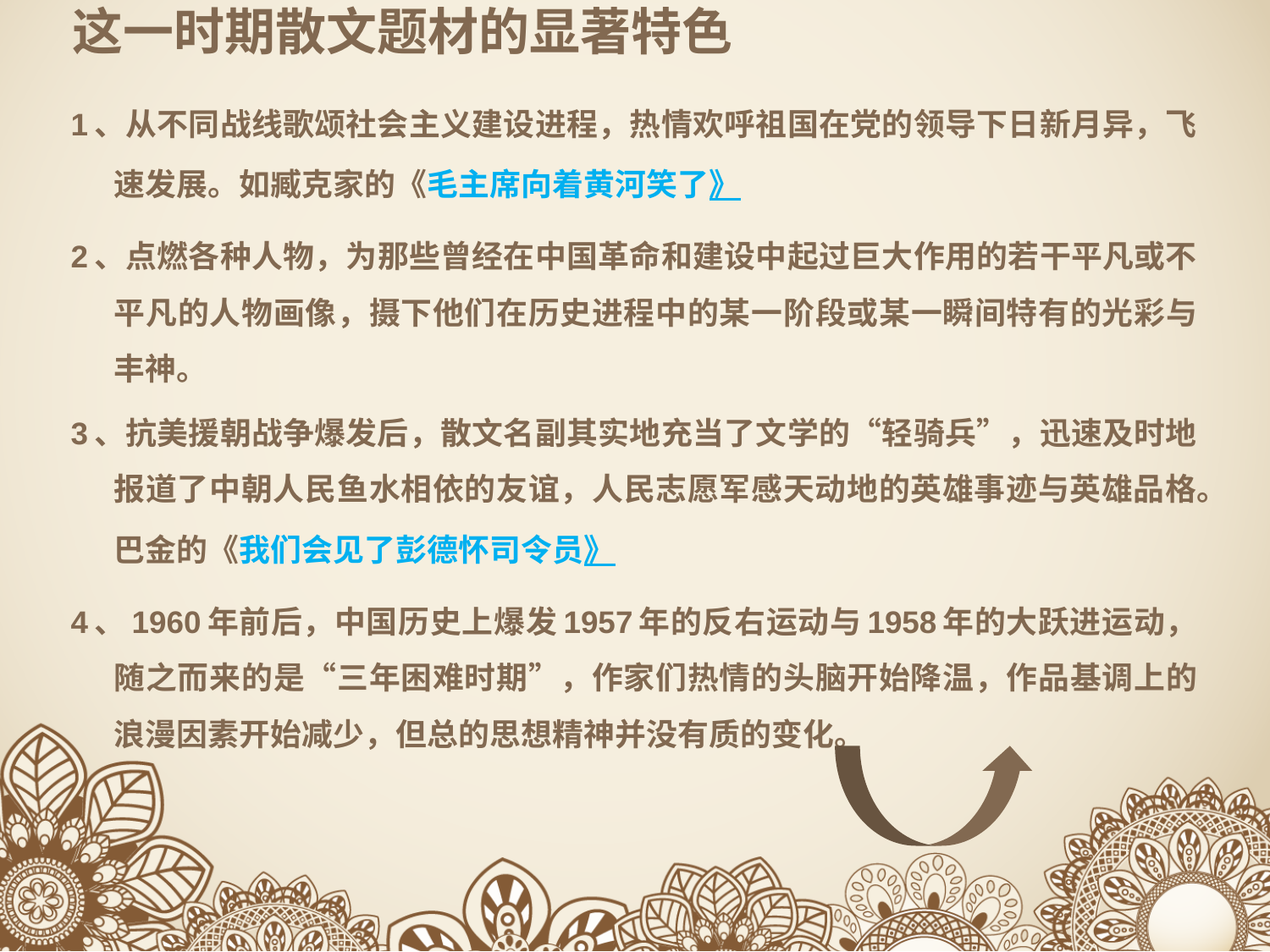

# 这一时期散文题材的显著特色
1、从不同战线歌颂社会主义建设进程，热情欢呼祖国在党的领导下日新月异，飞速发展。如臧克家的《毛主席向着黄河笑了》
2、点燃各种人物，为那些曾经在中国革命和建设中起过巨大作用的若干平凡或不平凡的人物画像，摄下他们在历史进程中的某一阶段或某一瞬间特有的光彩与丰神。
3、抗美援朝战争爆发后，散文名副其实地充当了文学的“轻骑兵”，迅速及时地报道了中朝人民鱼水相依的友谊，人民志愿军感天动地的英雄事迹与英雄品格。巴金的《我们会见了彭德怀司令员》
4、1960年前后，中国历史上爆发1957年的反右运动与1958年的大跃进运动，随之而来的是“三年困难时期”，作家们热情的头脑开始降温，作品基调上的浪漫因素开始减少，但总的思想精神并没有质的变化。